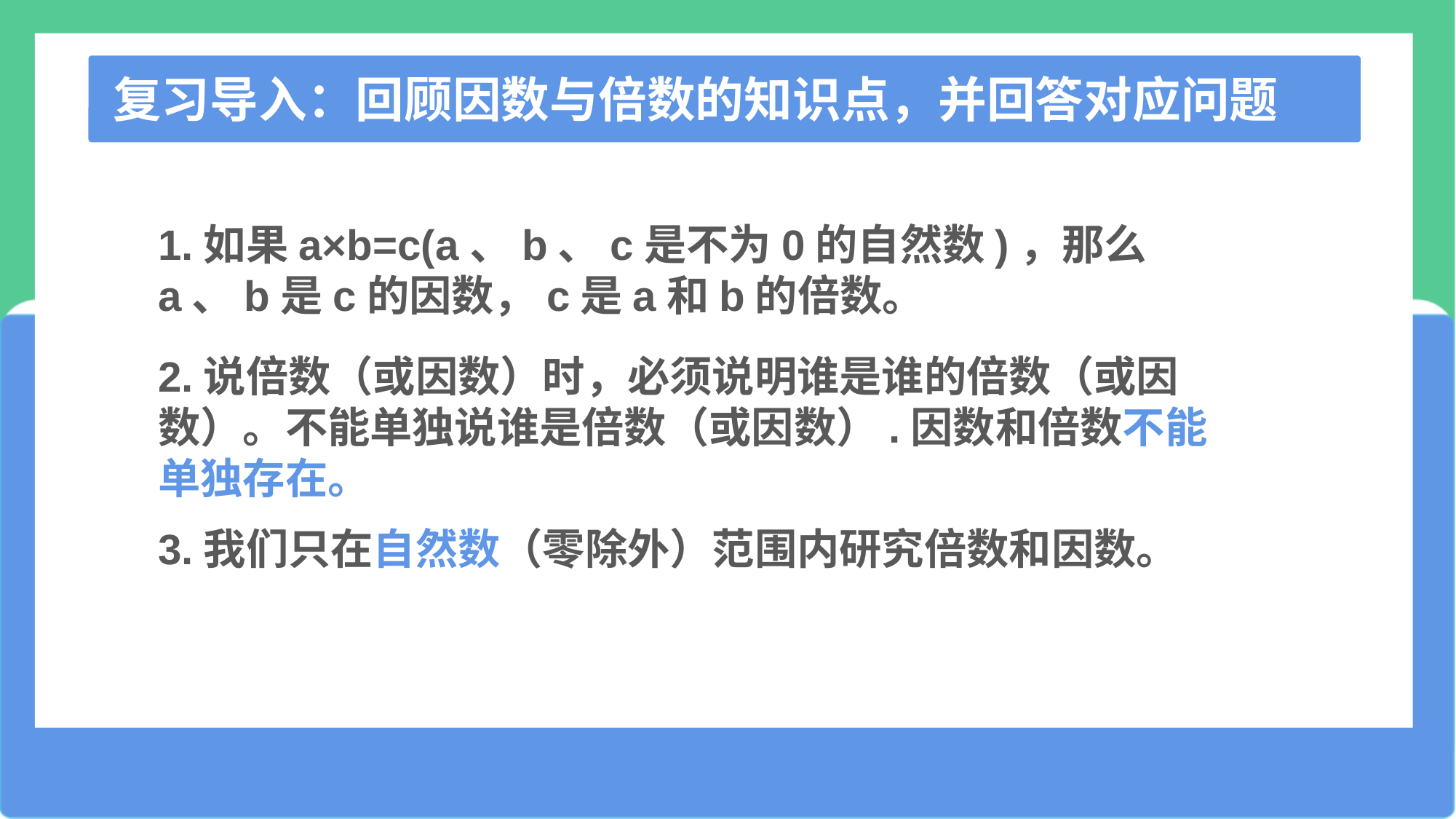

复习导入：回顾因数与倍数的知识点，并回答对应问题
1.如果a×b=c(a、b、c是不为0的自然数)，那么a、b是c的因数，c是a和b的倍数。
2.说倍数（或因数）时，必须说明谁是谁的倍数（或因数）。不能单独说谁是倍数（或因数）.因数和倍数不能单独存在。

3.我们只在自然数（零除外）范围内研究倍数和因数。